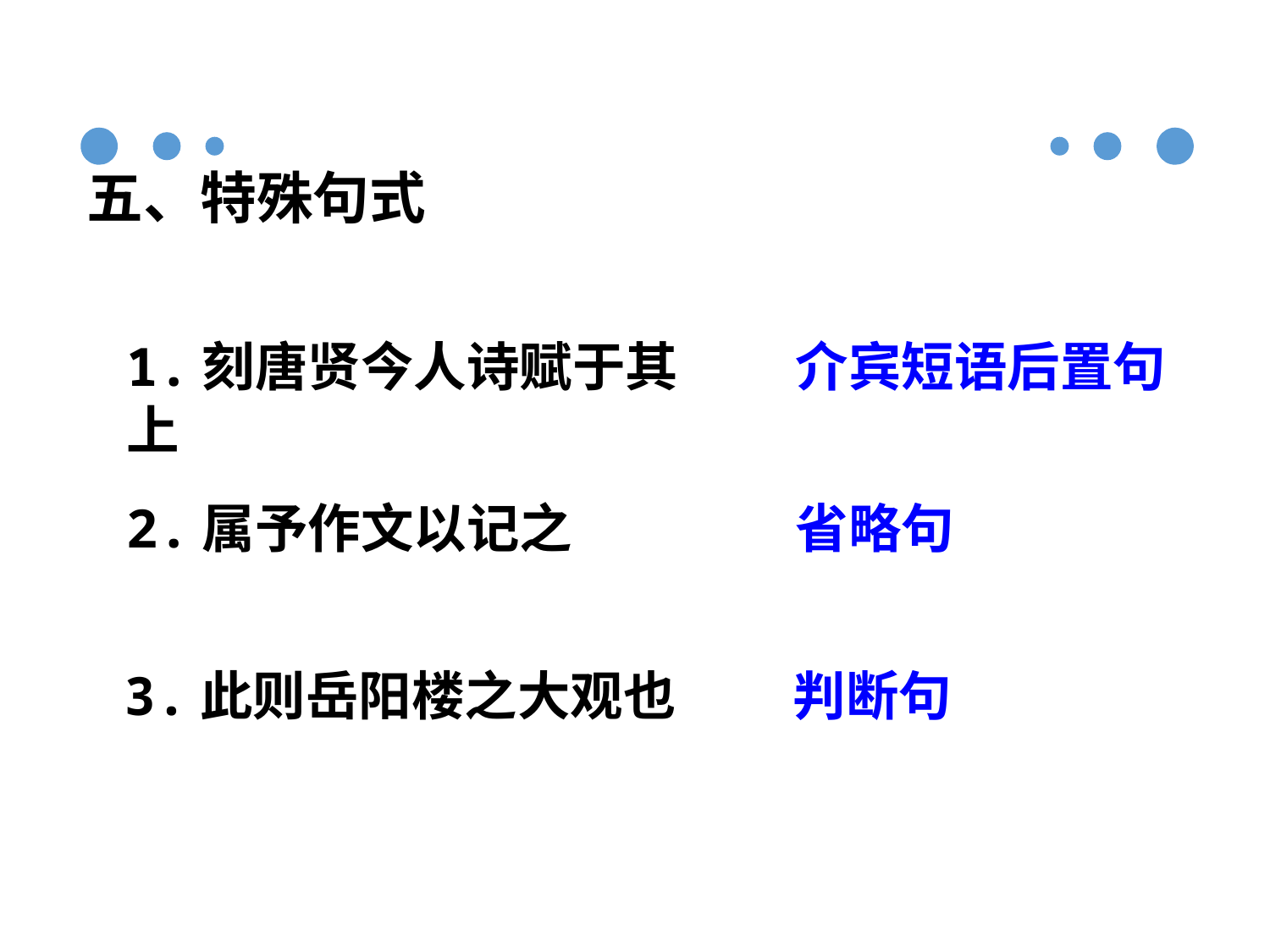

五、特殊句式
1.刻唐贤今人诗赋于其上
介宾短语后置句
2.属予作文以记之
省略句
3.此则岳阳楼之大观也
判断句